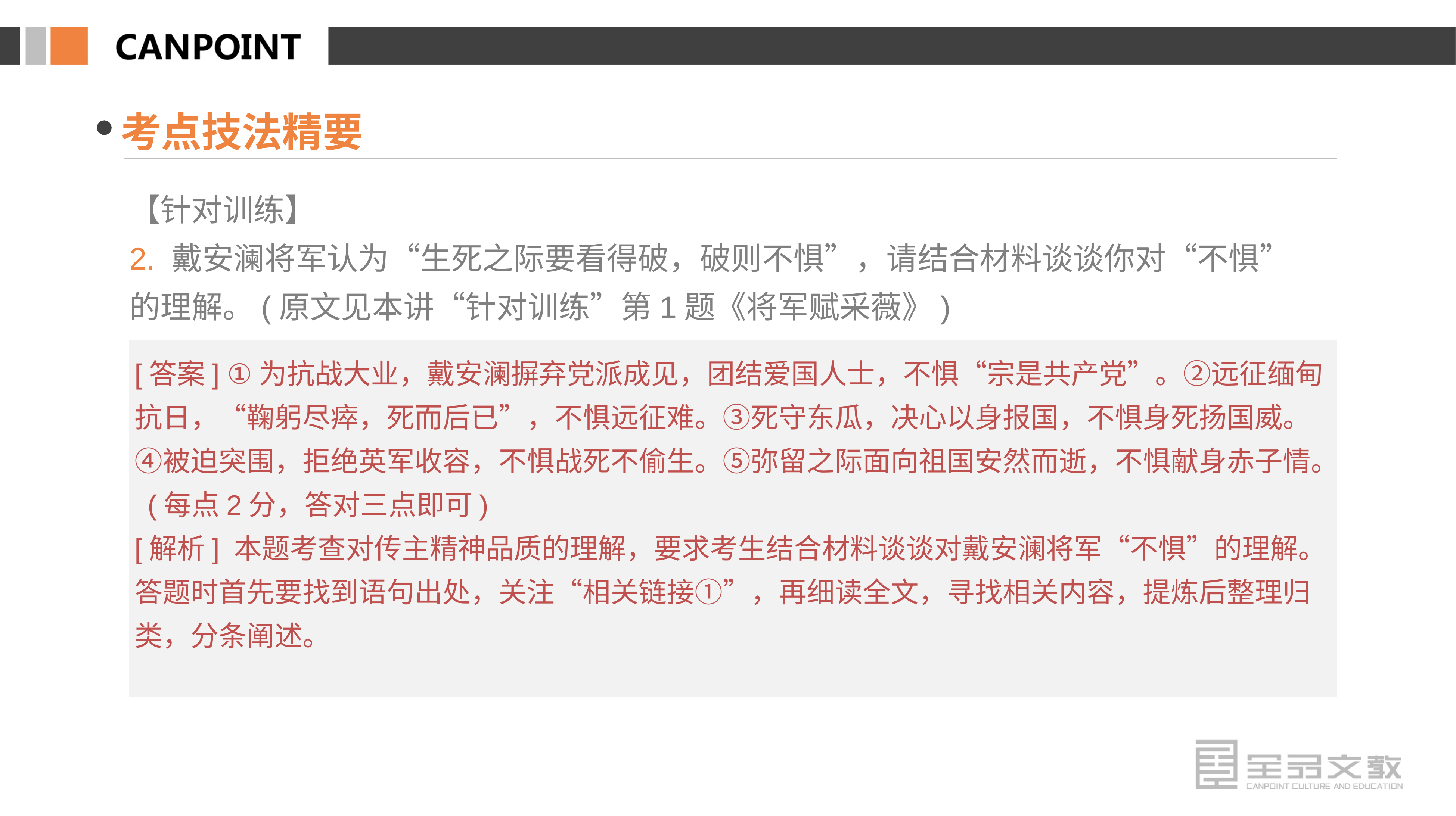

考点技法精要

【针对训练】
2. 戴安澜将军认为“生死之际要看得破，破则不惧”，请结合材料谈谈你对“不惧”的理解。(原文见本讲“针对训练”第1题《将军赋采薇》)

[答案] ①为抗战大业，戴安澜摒弃党派成见，团结爱国人士，不惧“宗是共产党”。②远征缅甸抗日，“鞠躬尽瘁，死而后已”，不惧远征难。③死守东瓜，决心以身报国，不惧身死扬国威。④被迫突围，拒绝英军收容，不惧战死不偷生。⑤弥留之际面向祖国安然而逝，不惧献身赤子情。 (每点2分，答对三点即可)
[解析] 本题考查对传主精神品质的理解，要求考生结合材料谈谈对戴安澜将军“不惧”的理解。答题时首先要找到语句出处，关注“相关链接①”，再细读全文，寻找相关内容，提炼后整理归类，分条阐述。